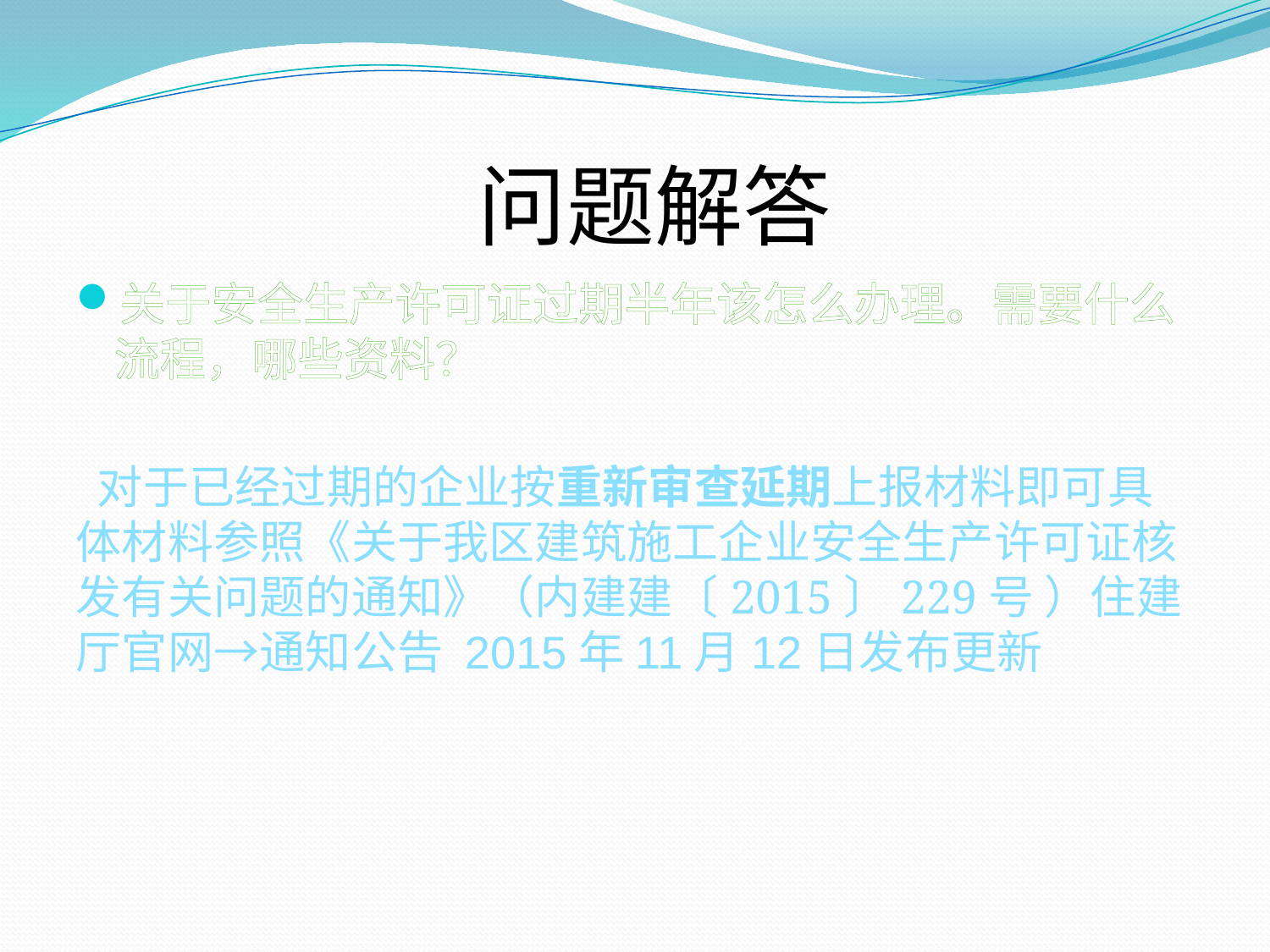

# 问题解答
关于安全生产许可证过期半年该怎么办理。需要什么流程，哪些资料？

 对于已经过期的企业按重新审查延期上报材料即可具体材料参照《关于我区建筑施工企业安全生产许可证核发有关问题的通知》（内建建〔2015〕229号 ）住建厅官网→通知公告 2015年11月12日发布更新